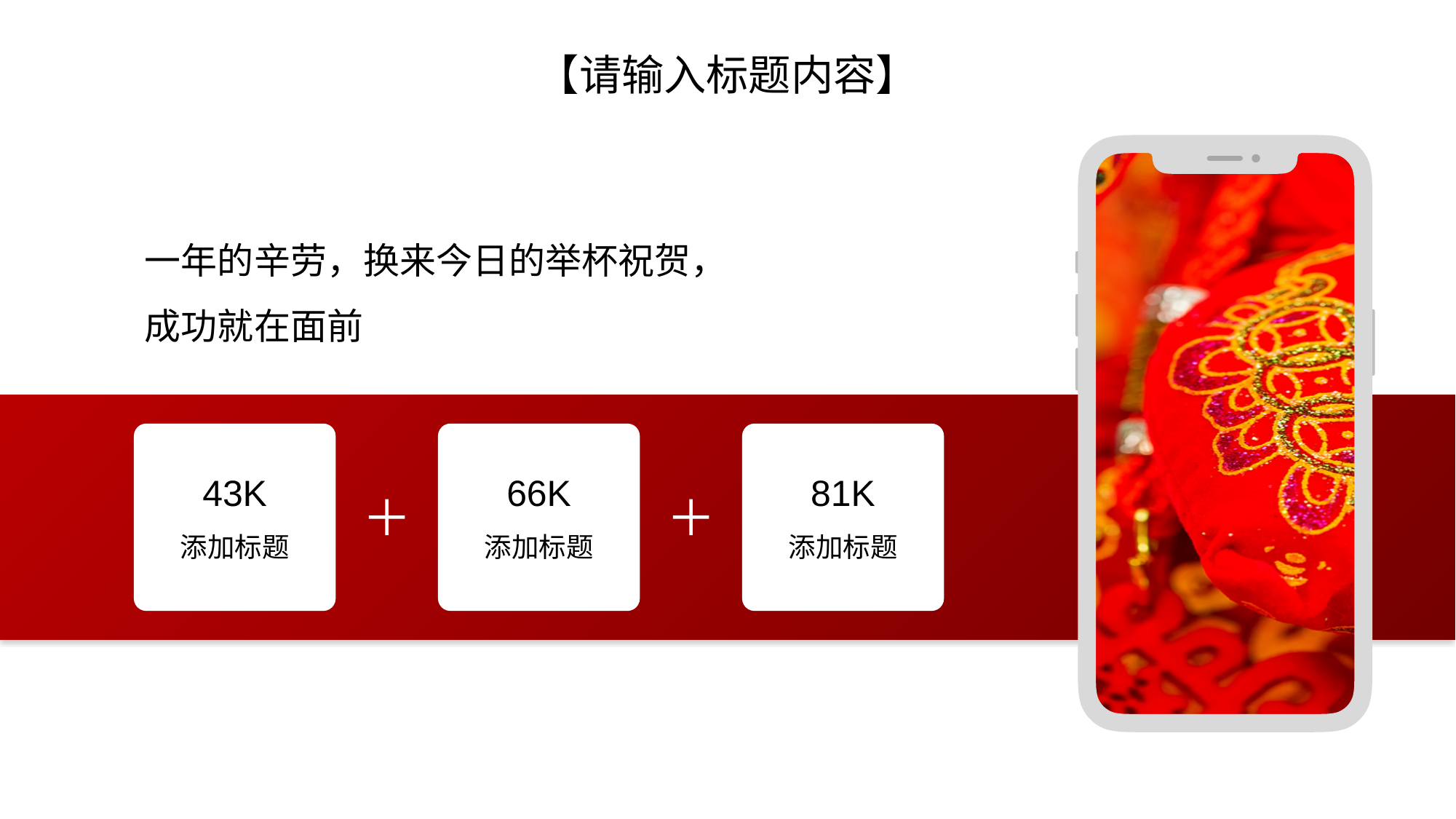

【请输入标题内容】

一年的辛劳，换来今日的举杯祝贺，成功就在面前

43K
添加标题
66K
添加标题
81K
添加标题